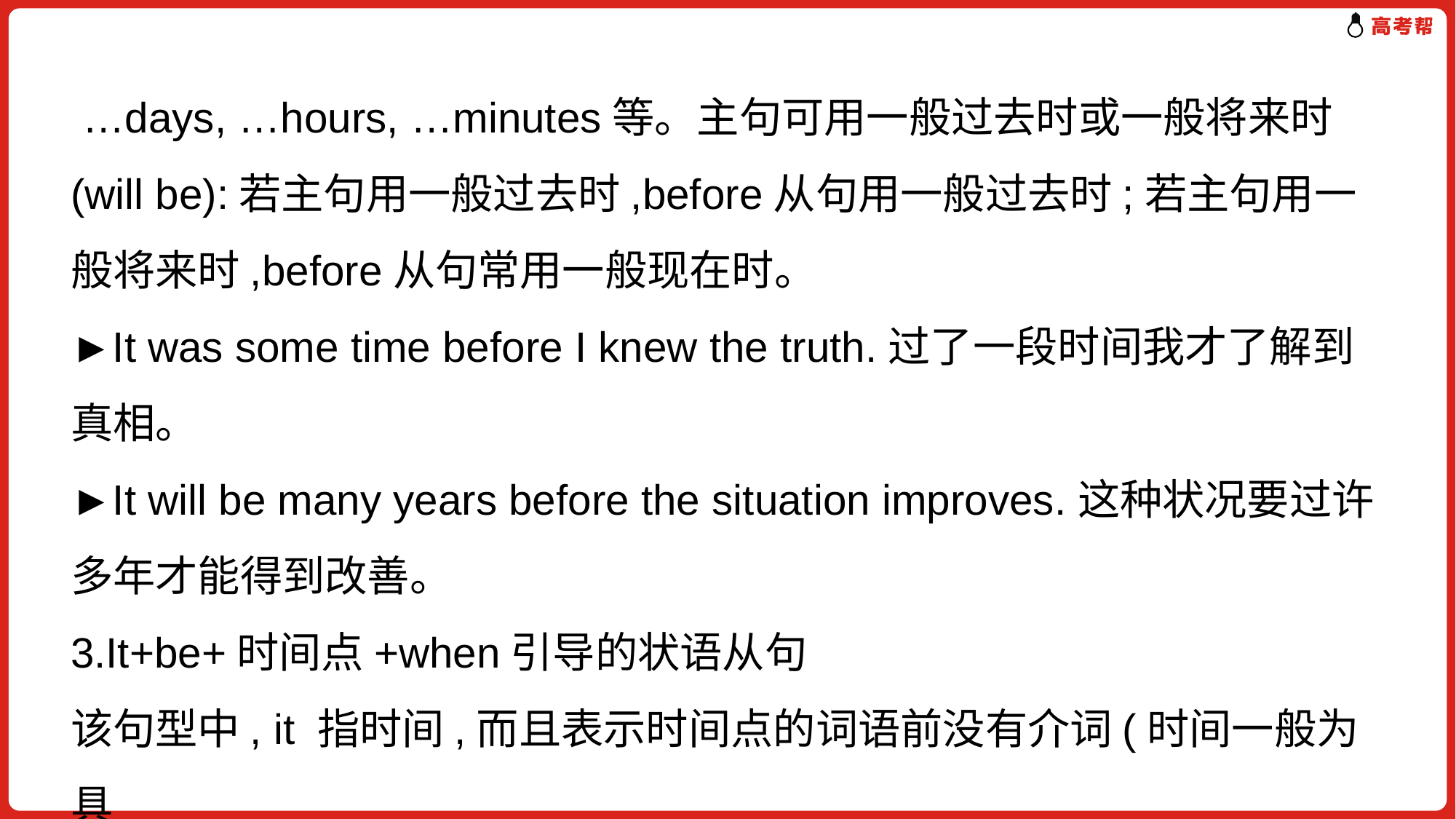

…days, …hours, …minutes等。主句可用一般过去时或一般将来时(will be):若主句用一般过去时,before从句用一般过去时;若主句用一般将来时,before从句常用一般现在时。
►It was some time before I knew the truth.过了一段时间我才了解到真相。
►It will be many years before the situation improves.这种状况要过许多年才能得到改善。
3.It+be+时间点+when引导的状语从句
该句型中, it 指时间,而且表示时间点的词语前没有介词(时间一般为具